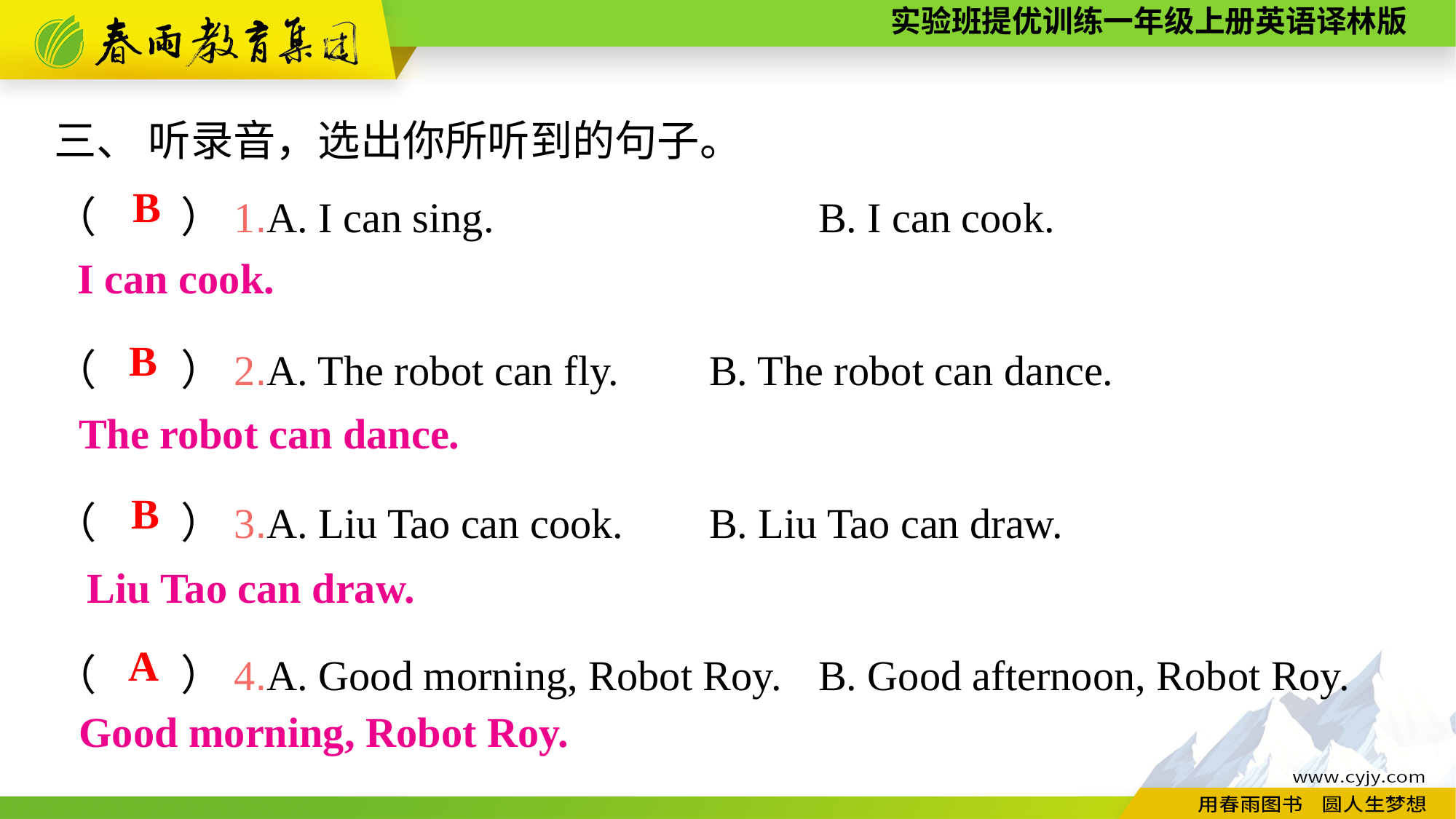

三、 听录音，选出你所听到的句子。
（　　）1.A. I can sing.　　　　　　	B. I can cook.

（　　）2.A. The robot can fly.	B. The robot can dance.

（　　）3.A. Liu Tao can cook.	B. Liu Tao can draw.

（　　）4.A. Good morning, Robot Roy.	B. Good afternoon, Robot Roy.
B
I can cook.
B
The robot can dance.
B
Liu Tao can draw.
A
Good morning, Robot Roy.